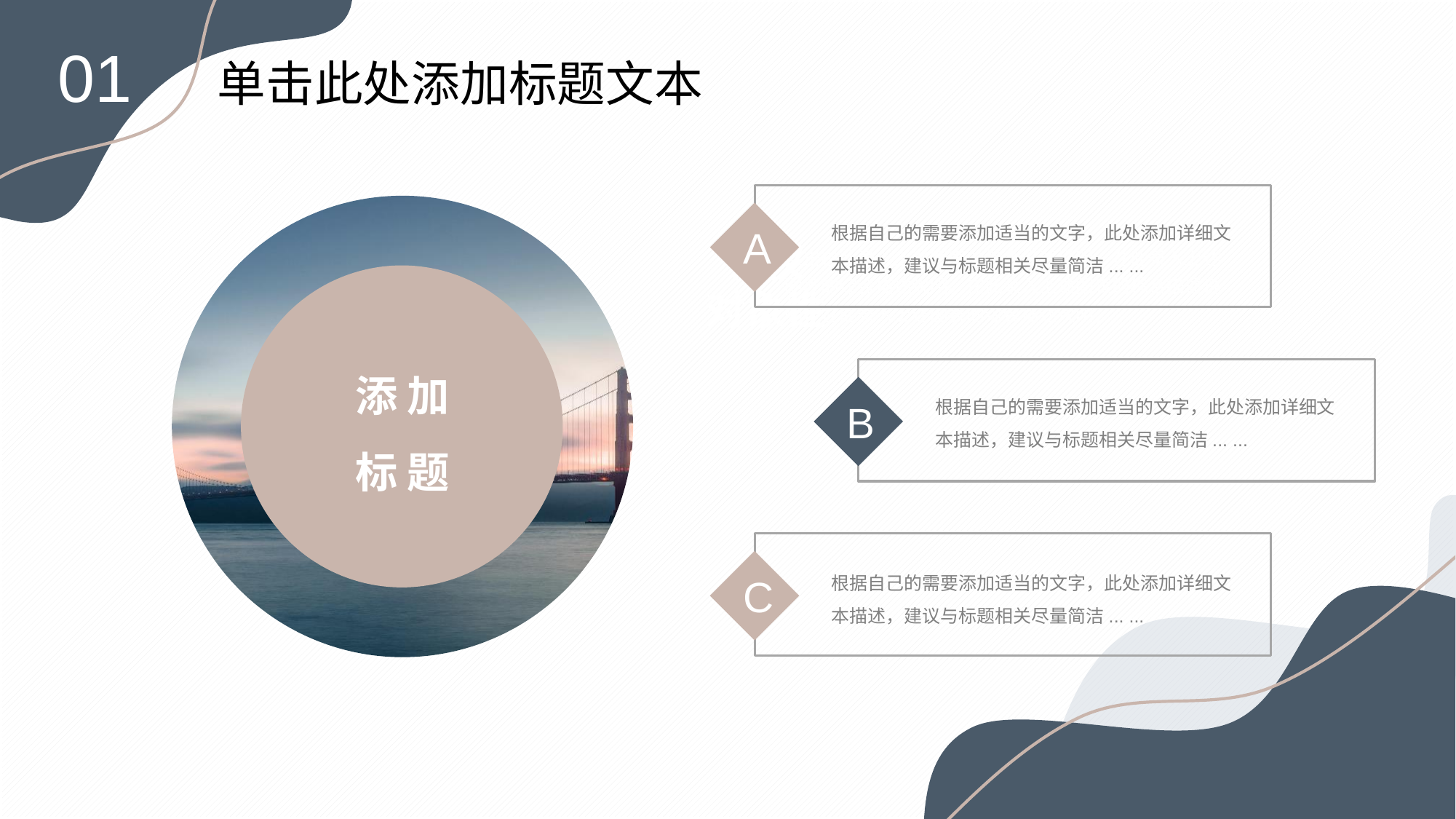

01
单击此处添加标题文本

A
根据自己的需要添加适当的文字，此处添加详细文本描述，建议与标题相关尽量简洁... ...
礼仪
对象性
点击在此录入上述图表的综合描述说明，在此录入上述图表的综合描述说明。在此录入上述图表的综合描述说明，在此录入上述图表的综合描述说明，

添加
标题

B
根据自己的需要添加适当的文字，此处添加详细文本描述，建议与标题相关尽量简洁... ...

C
根据自己的需要添加适当的文字，此处添加详细文本描述，建议与标题相关尽量简洁... ...